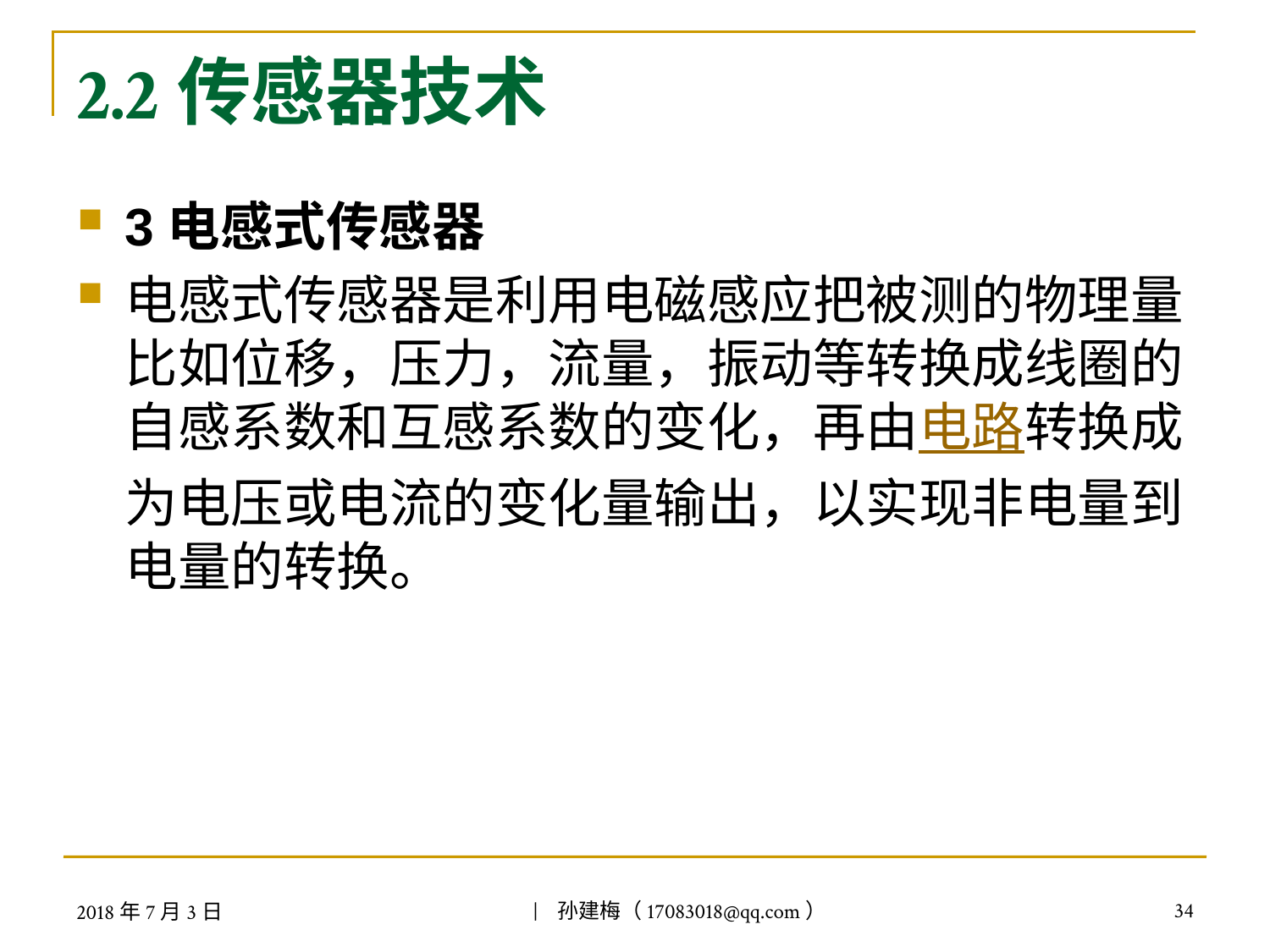

# 2.2传感器技术
3电感式传感器
电感式传感器是利用电磁感应把被测的物理量比如位移，压力，流量，振动等转换成线圈的自感系数和互感系数的变化，再由电路转换成为电压或电流的变化量输出，以实现非电量到电量的转换。
|   孙建梅（17083018@qq.com）
2018年7月3日
34